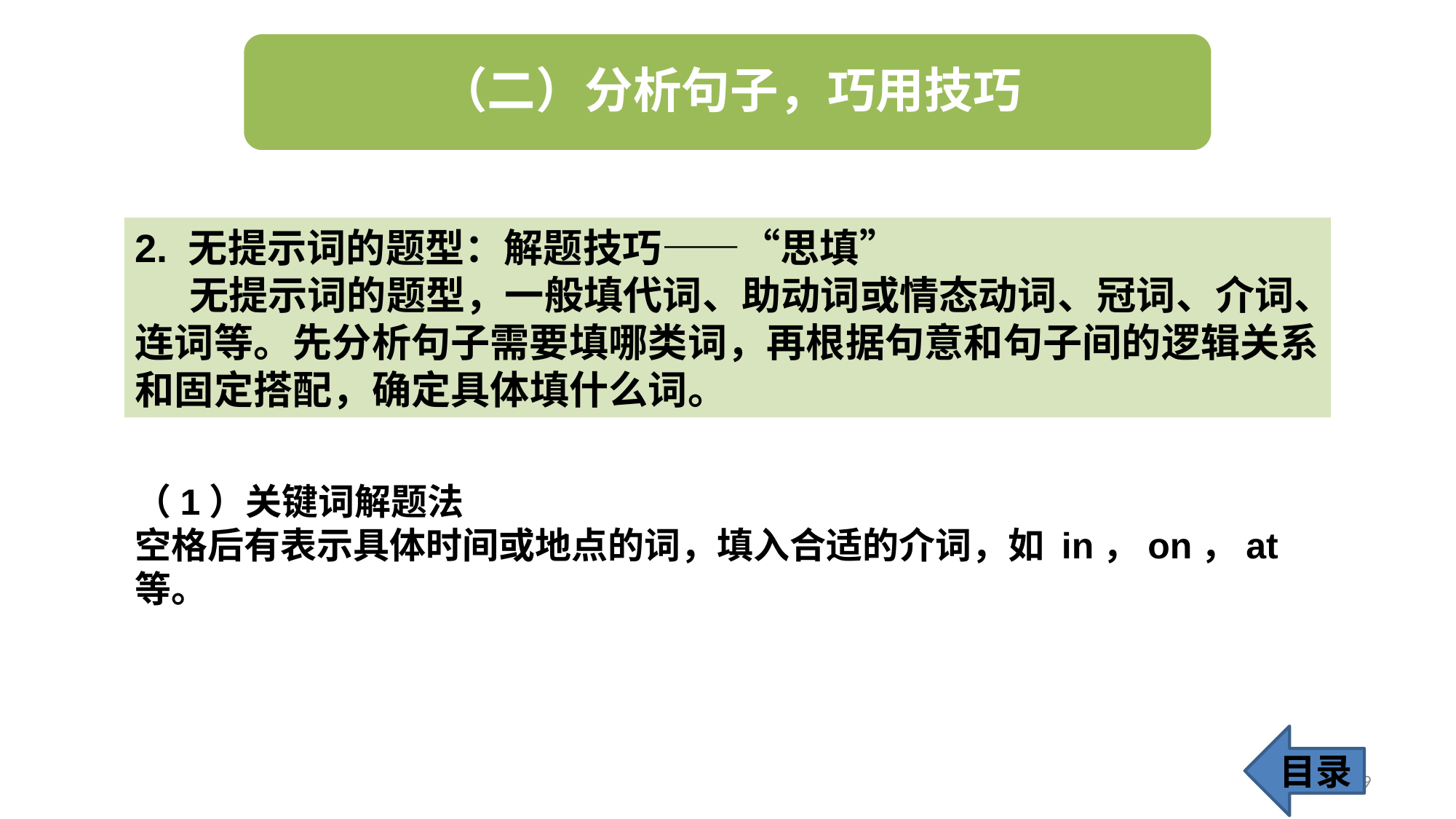

（二）分析句子，巧用技巧
2. 无提示词的题型：解题技巧——“思填”
     无提示词的题型，一般填代词、助动词或情态动词、冠词、介词、连词等。先分析句子需要填哪类词，再根据句意和句子间的逻辑关系和固定搭配，确定具体填什么词。
（1）关键词解题法
空格后有表示具体时间或地点的词，填入合适的介词，如 in，on，at 等。
目录
49